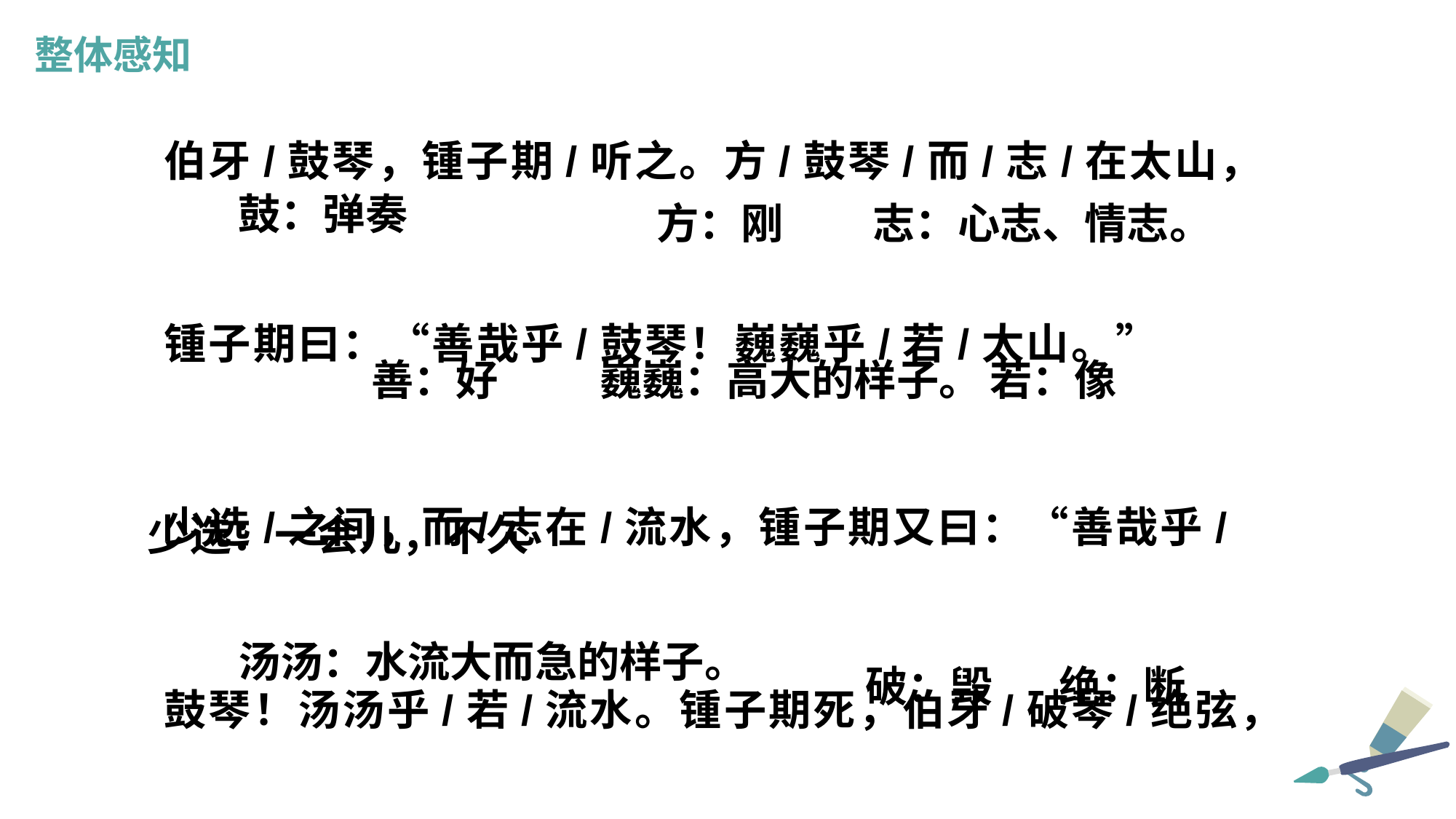

整体感知
伯牙/鼓琴，锺子期/听之。方/鼓琴/而/志/在太山，

锺子期曰：“善哉乎/鼓琴！巍巍乎/若/太山。”

少选/之间，而/志在/流水，锺子期又曰：“善哉乎/

鼓琴！汤汤乎/若/流水。锺子期死，伯牙/破琴/绝弦，

鼓：弹奏
方：刚
志：心志、情志。
巍巍：高大的样子。
善：好
若：像
少选：一会儿，不久
汤汤：水流大而急的样子。
破：毁
绝：断